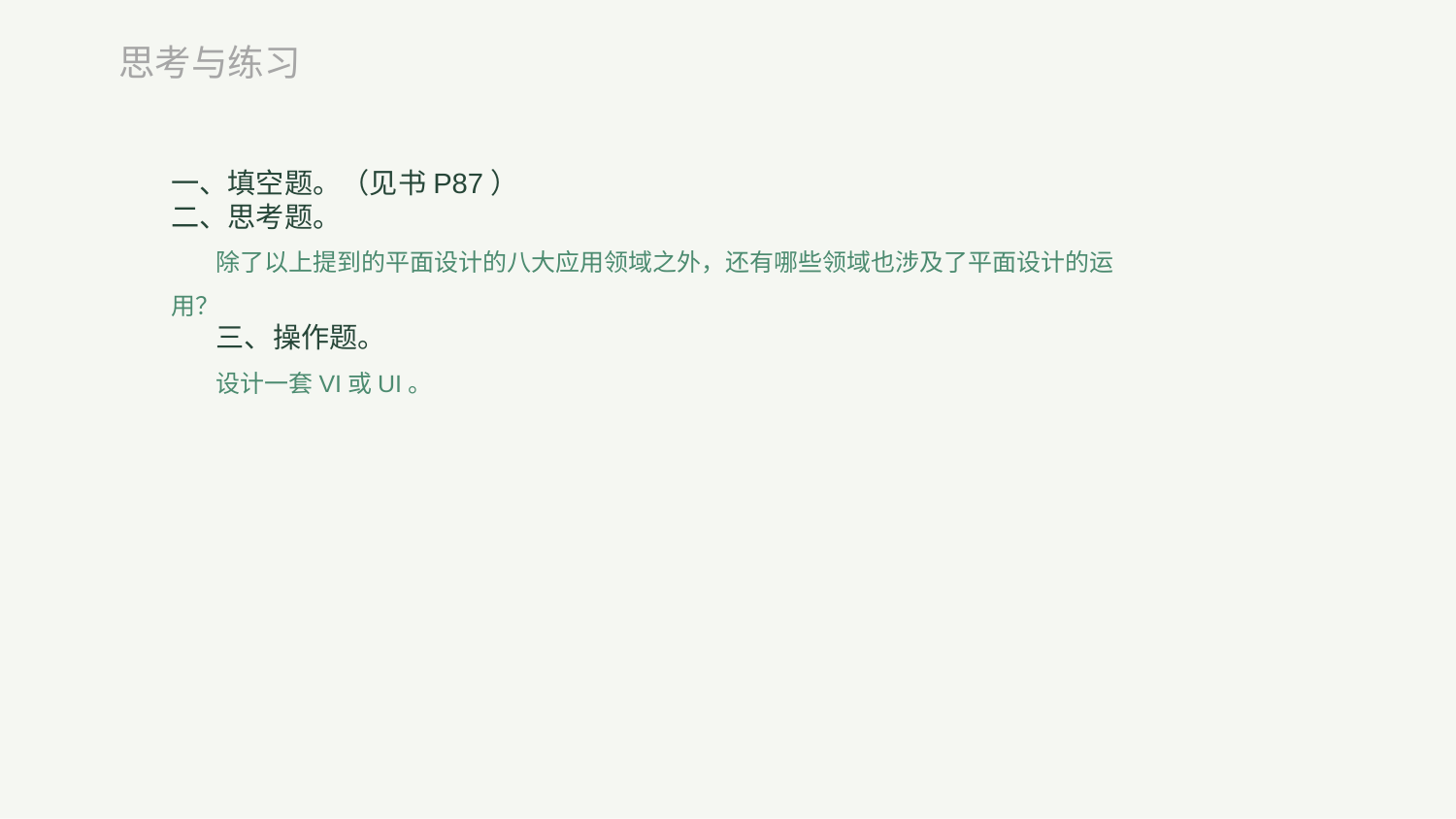

思考与练习

一、填空题。（见书P87）
二、思考题。
除了以上提到的平面设计的八大应用领域之外，还有哪些领域也涉及了平面设计的运用？
三、操作题。
设计一套VI或UI。